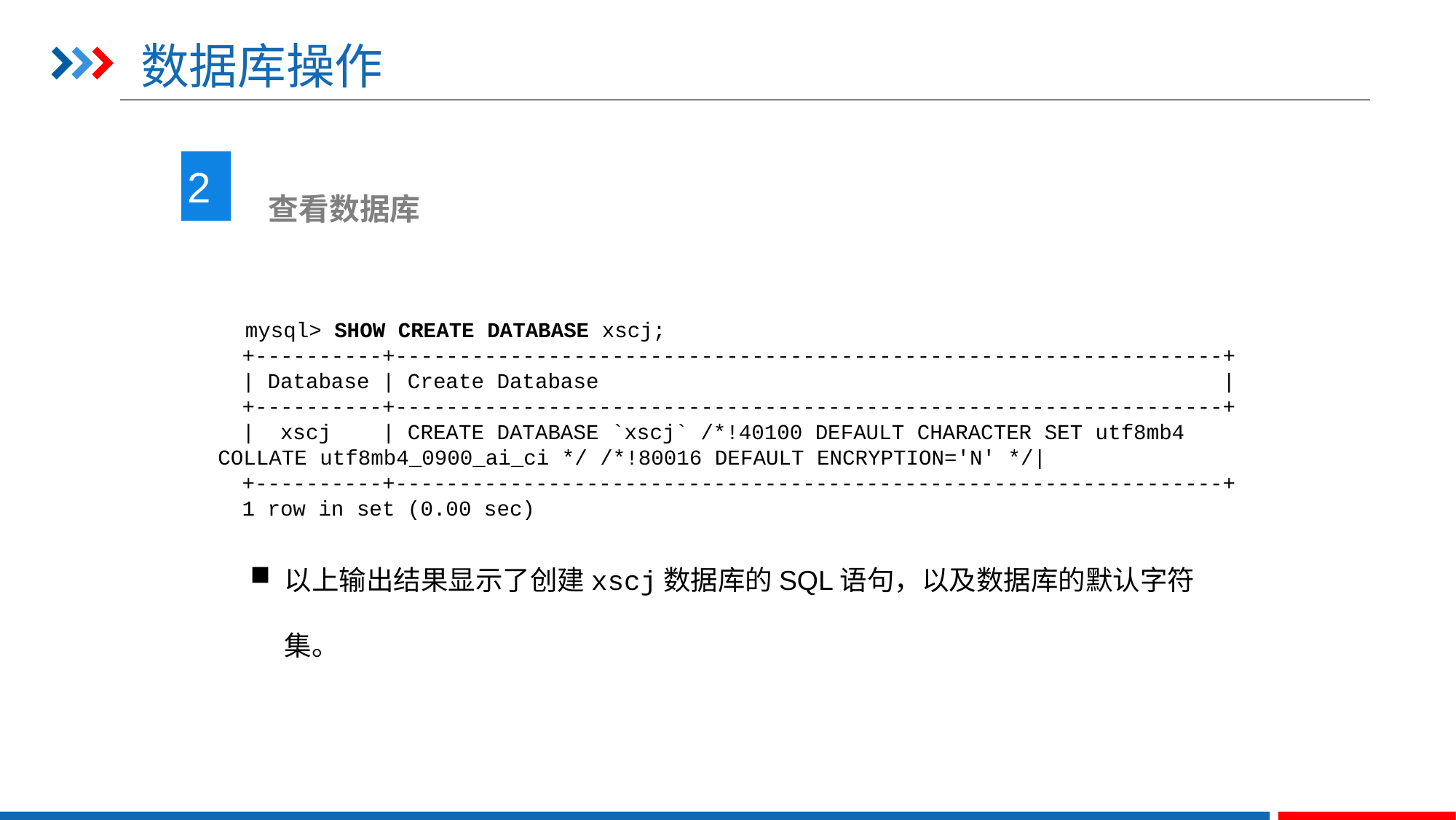

# 数据库操作

2
  查看数据库
mysql> SHOW CREATE DATABASE xscj;
+----------+-----------------------------------------------------------------+
| Database | Create Database                                                 |
+----------+-----------------------------------------------------------------+
|  xscj    | CREATE DATABASE `xscj` /*!40100 DEFAULT CHARACTER SET utf8mb4 COLLATE utf8mb4_0900_ai_ci */ /*!80016 DEFAULT ENCRYPTION='N' */|
+----------+-----------------------------------------------------------------+
1 row in set (0.00 sec)
以上输出结果显示了创建xscj数据库的SQL语句，以及数据库的默认字符集。